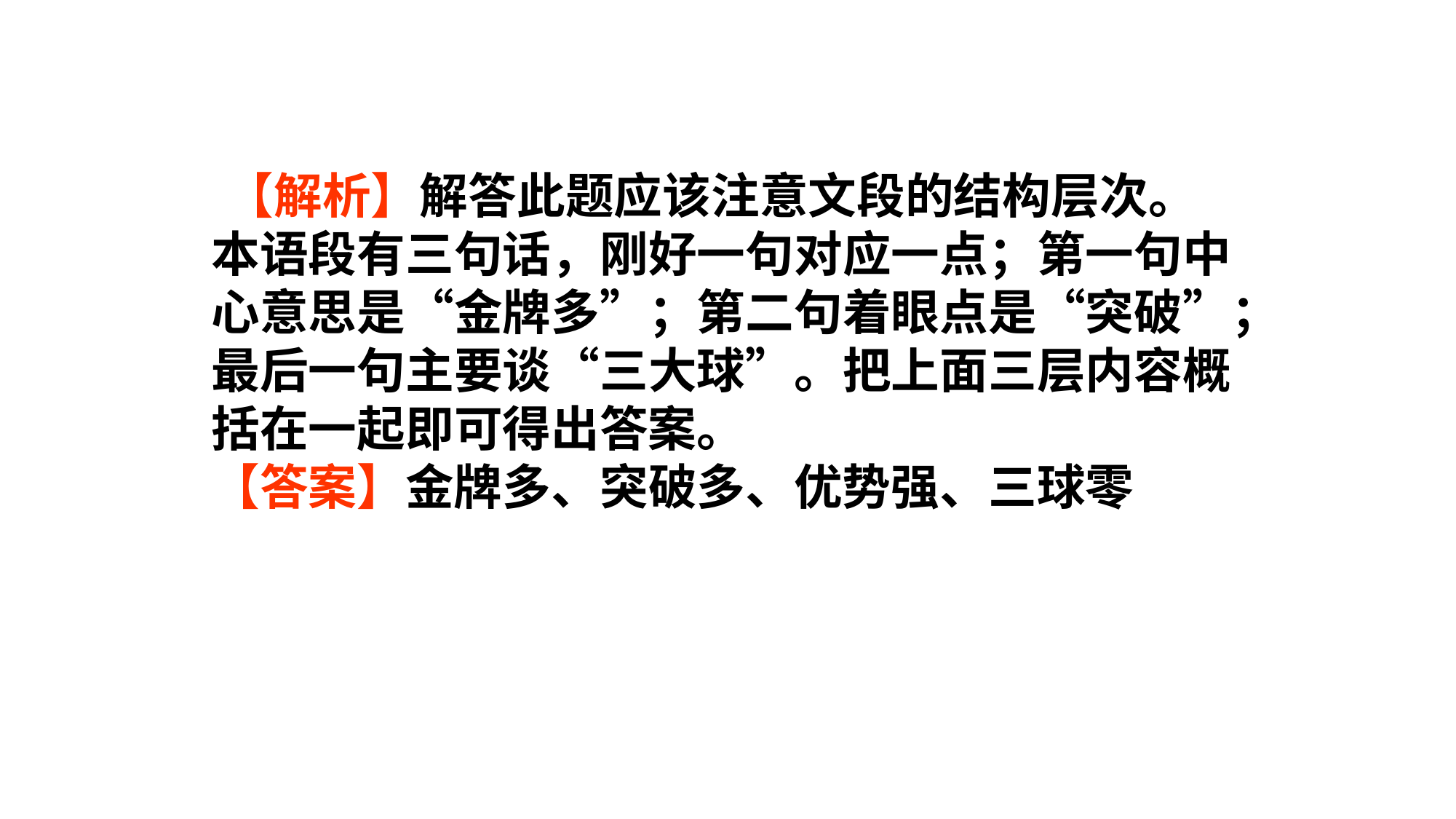

【解析】解答此题应该注意文段的结构层次。本语段有三句话，刚好一句对应一点；第一句中心意思是“金牌多”；第二句着眼点是“突破”；最后一句主要谈“三大球”。把上面三层内容概括在一起即可得出答案。
【答案】金牌多、突破多、优势强、三球零